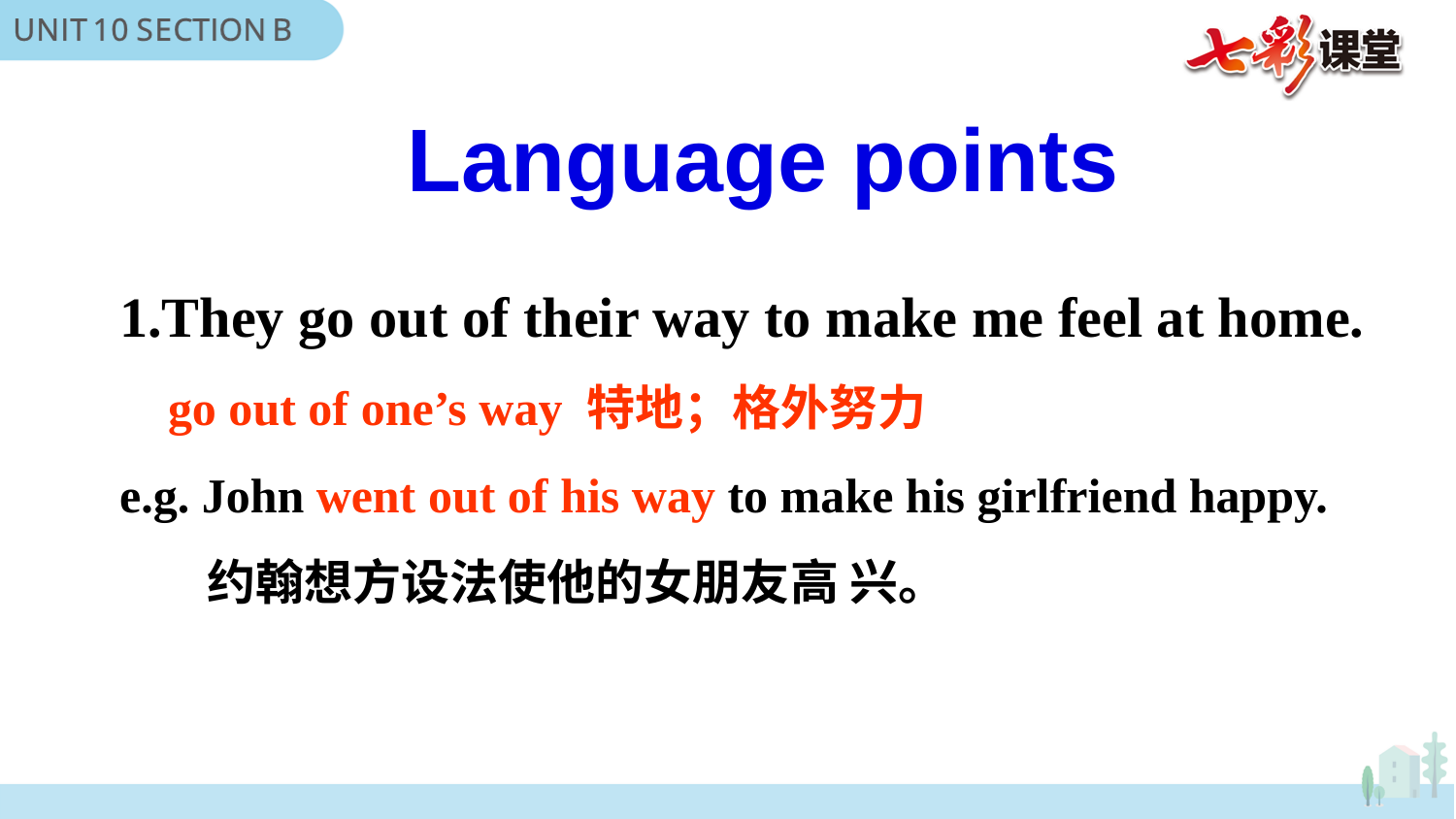

Language points
1.They go out of their way to make me feel at home.
    go out of one’s way 特地；格外努力
e.g. John went out of his way to make his girlfriend happy.
       约翰想方设法使他的女朋友高 兴。